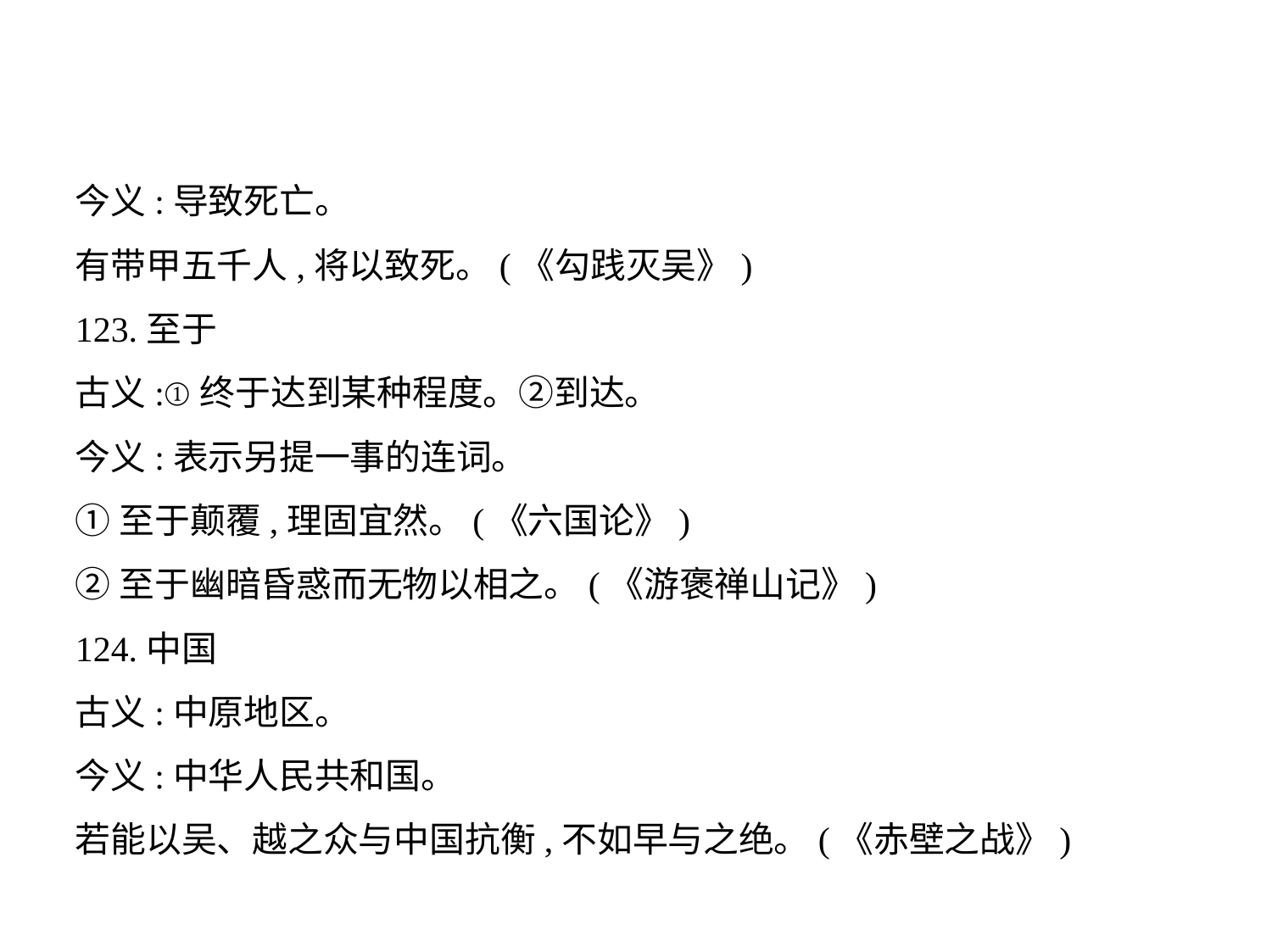

今义:导致死亡。
有带甲五千人,将以致死。(《勾践灭吴》)
123.至于
古义:①终于达到某种程度。②到达。
今义:表示另提一事的连词。
①至于颠覆,理固宜然。(《六国论》)
②至于幽暗昏惑而无物以相之。(《游褒禅山记》)
124.中国
古义:中原地区。
今义:中华人民共和国。
若能以吴、越之众与中国抗衡,不如早与之绝。(《赤壁之战》)